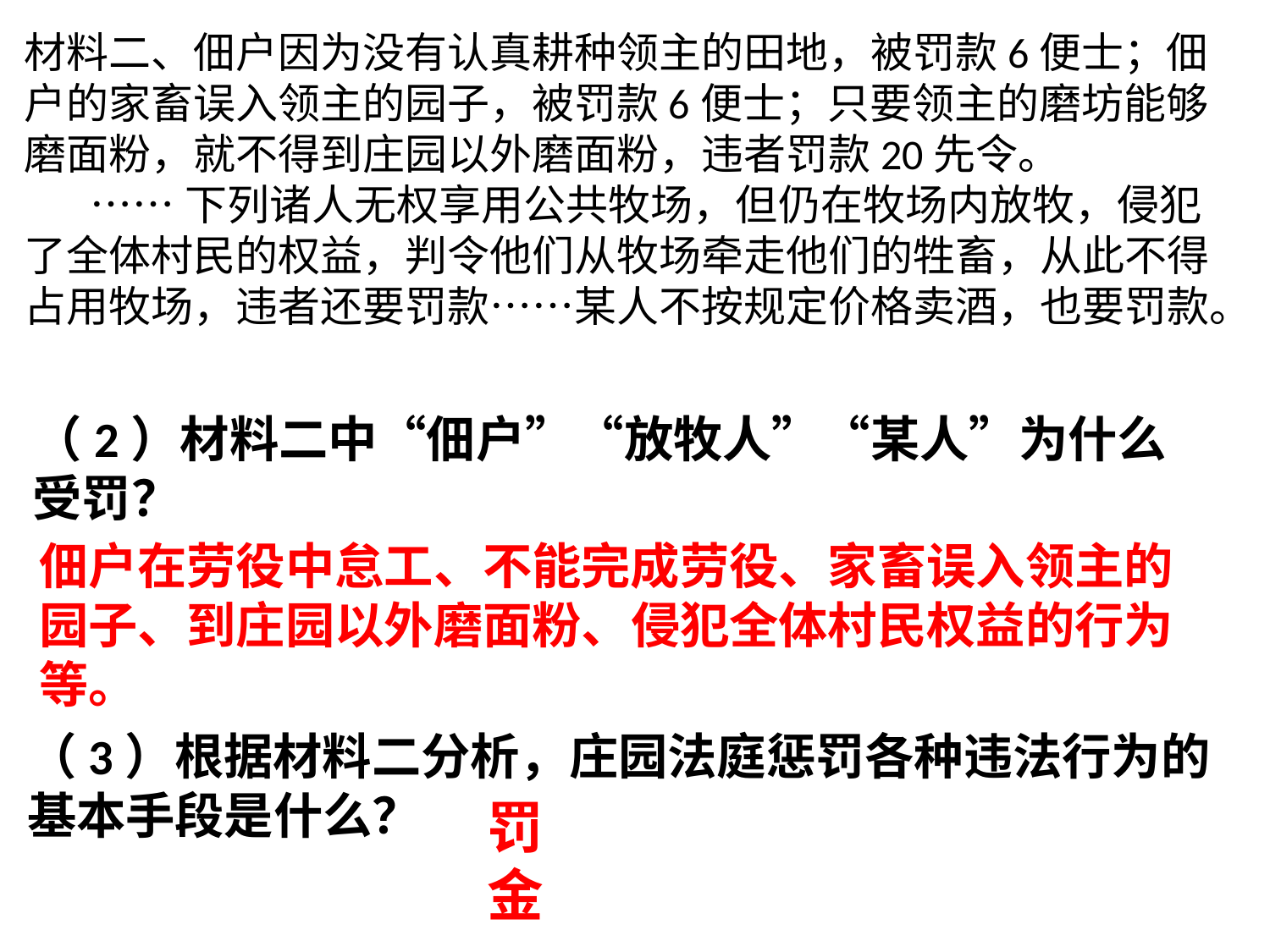

材料二、佃户因为没有认真耕种领主的田地，被罚款6便士；佃户的家畜误入领主的园子，被罚款6便士；只要领主的磨坊能够磨面粉，就不得到庄园以外磨面粉，违者罚款20先令。
       ……下列诸人无权享用公共牧场，但仍在牧场内放牧，侵犯了全体村民的权益，判令他们从牧场牵走他们的牲畜，从此不得占用牧场，违者还要罚款……某人不按规定价格卖酒，也要罚款。
（2）材料二中“佃户”“放牧人”“某人”为什么受罚？
佃户在劳役中怠工、不能完成劳役、家畜误入领主的园子、到庄园以外磨面粉、侵犯全体村民权益的行为等。
（3）根据材料二分析，庄园法庭惩罚各种违法行为的基本手段是什么？
罚金